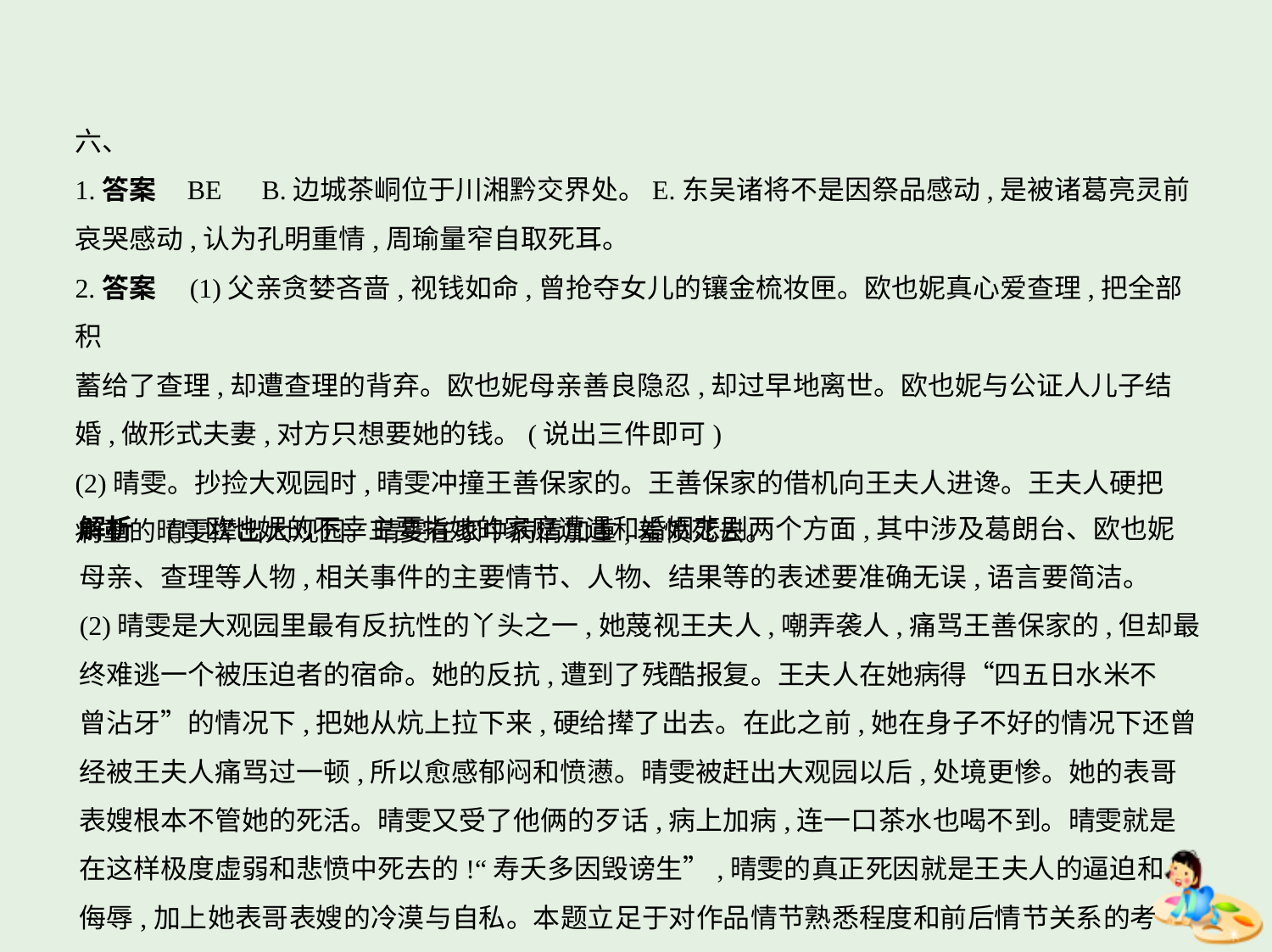

六、
1.答案    BE　B.边城茶峒位于川湘黔交界处。E.东吴诸将不是因祭品感动,是被诸葛亮灵前
哀哭感动,认为孔明重情,周瑜量窄自取死耳。
2.答案　(1)父亲贪婪吝啬,视钱如命,曾抢夺女儿的镶金梳妆匣。欧也妮真心爱查理,把全部积
蓄给了查理,却遭查理的背弃。欧也妮母亲善良隐忍,却过早地离世。欧也妮与公证人儿子结
婚,做形式夫妻,对方只想要她的钱。(说出三件即可)
(2)晴雯。抄捡大观园时,晴雯冲撞王善保家的。王善保家的借机向王夫人进谗。王夫人硬把
病重的晴雯撵出大观园。晴雯在家中病情加重,羞愤死去。
解析　(1)欧也妮的不幸主要指她的家庭遭遇和婚姻悲剧两个方面,其中涉及葛朗台、欧也妮
母亲、查理等人物,相关事件的主要情节、人物、结果等的表述要准确无误,语言要简洁。
(2)晴雯是大观园里最有反抗性的丫头之一,她蔑视王夫人,嘲弄袭人,痛骂王善保家的,但却最
终难逃一个被压迫者的宿命。她的反抗,遭到了残酷报复。王夫人在她病得“四五日水米不
曾沾牙”的情况下,把她从炕上拉下来,硬给撵了出去。在此之前,她在身子不好的情况下还曾
经被王夫人痛骂过一顿,所以愈感郁闷和愤懑。晴雯被赶出大观园以后,处境更惨。她的表哥
表嫂根本不管她的死活。晴雯又受了他俩的歹话,病上加病,连一口茶水也喝不到。晴雯就是
在这样极度虚弱和悲愤中死去的!“寿夭多因毁谤生”,晴雯的真正死因就是王夫人的逼迫和
侮辱,加上她表哥表嫂的冷漠与自私。本题立足于对作品情节熟悉程度和前后情节关系的考查。